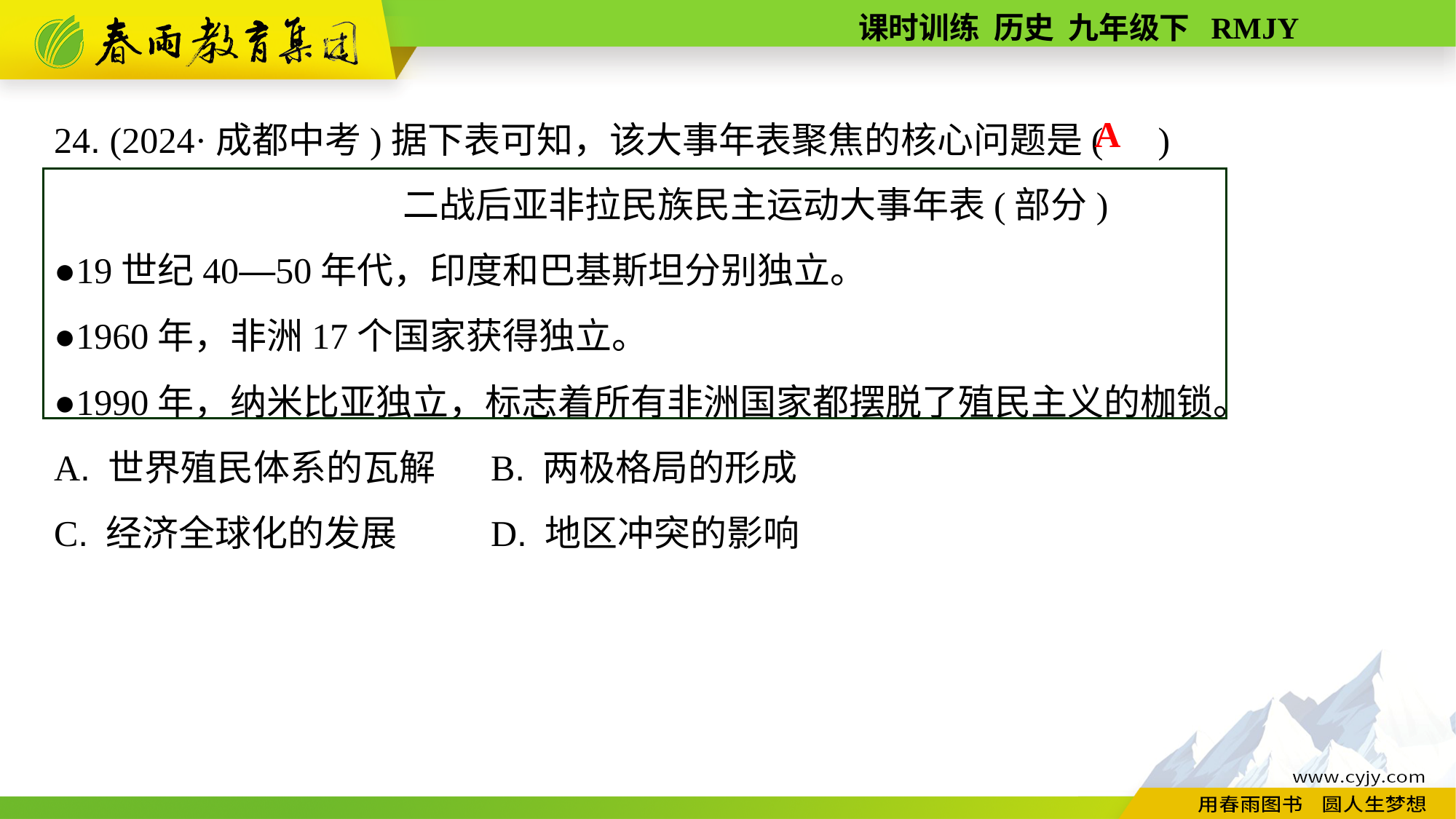

24. (2024·成都中考)据下表可知，该大事年表聚焦的核心问题是(      )
 　二战后亚非拉民族民主运动大事年表(部分)
●19世纪40—50年代，印度和巴基斯坦分别独立。
●1960年，非洲17个国家获得独立。
●1990年，纳米比亚独立，标志着所有非洲国家都摆脱了殖民主义的枷锁。
A. 世界殖民体系的瓦解	B. 两极格局的形成
C. 经济全球化的发展	D. 地区冲突的影响
A